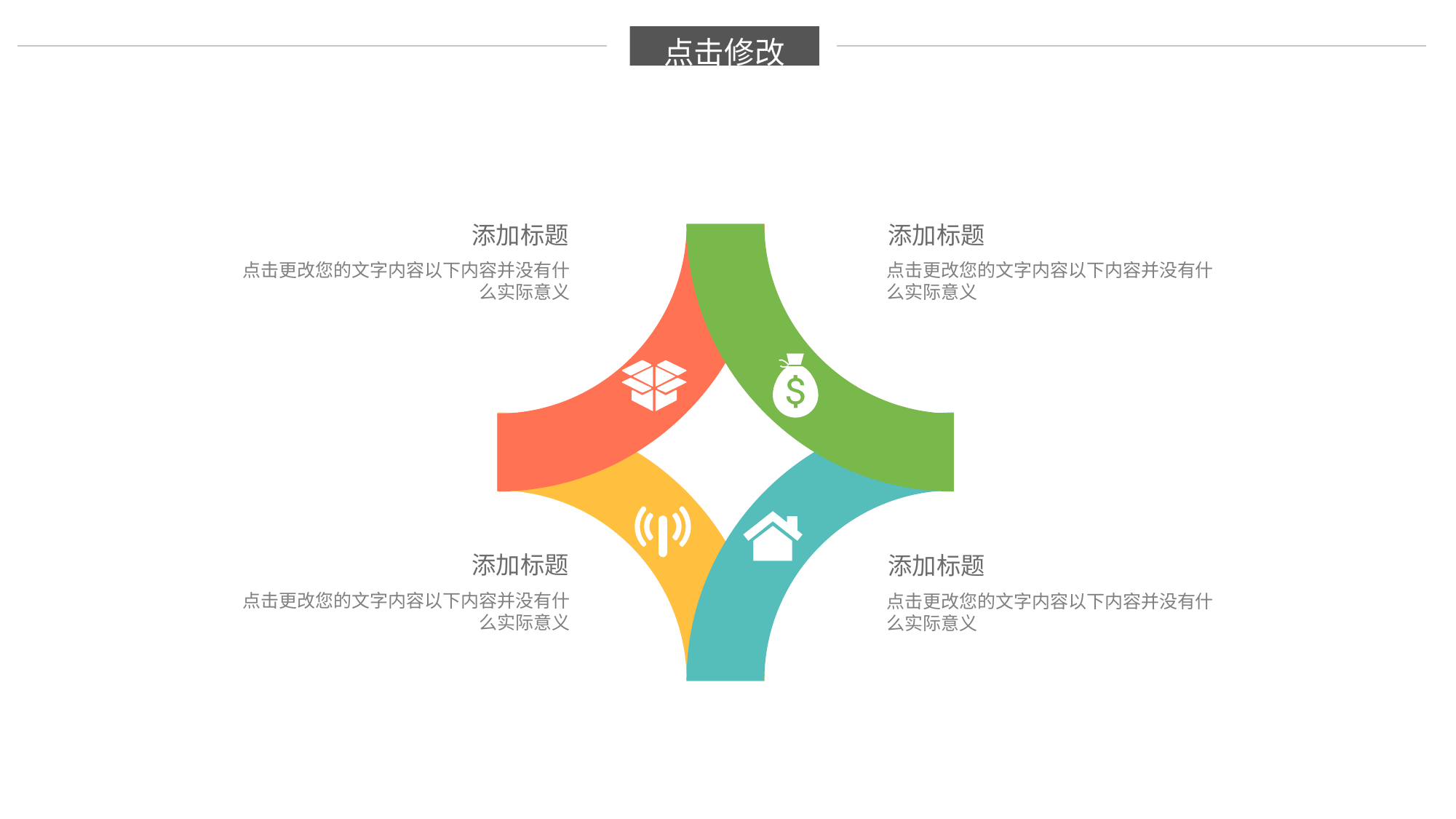

点击修改
添加标题
点击更改您的文字内容以下内容并没有什么实际意义
添加标题
点击更改您的文字内容以下内容并没有什么实际意义

添加标题
点击更改您的文字内容以下内容并没有什么实际意义
添加标题
点击更改您的文字内容以下内容并没有什么实际意义